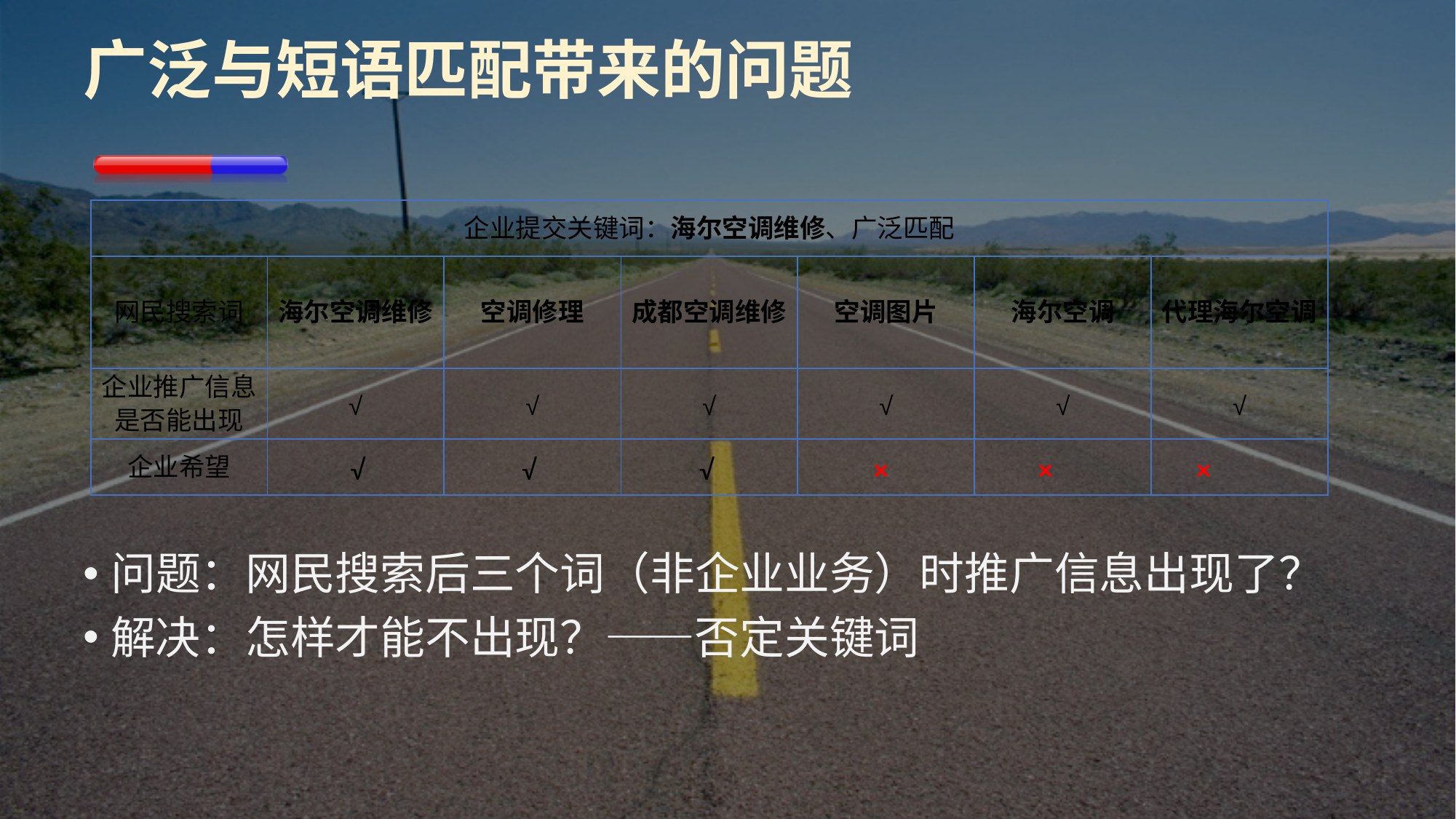

# 广泛与短语匹配带来的问题
| 企业提交关键词：海尔空调维修、广泛匹配 |  |  |  |  |  |  |
| --- | --- | --- | --- | --- | --- | --- |
| 网民搜索词 | 海尔空调维修 | 空调修理 | 成都空调维修 | 空调图片 | 海尔空调 | 代理海尔空调 |
| 企业推广信息是否能出现 | √ | √ | √ | √ | √ | √ |
| 企业希望 |  |  |  |  |  |  |
√                        √                         √

×                       ×                      ×

问题：网民搜索后三个词（非企业业务）时推广信息出现了？
解决：怎样才能不出现？——否定关键词